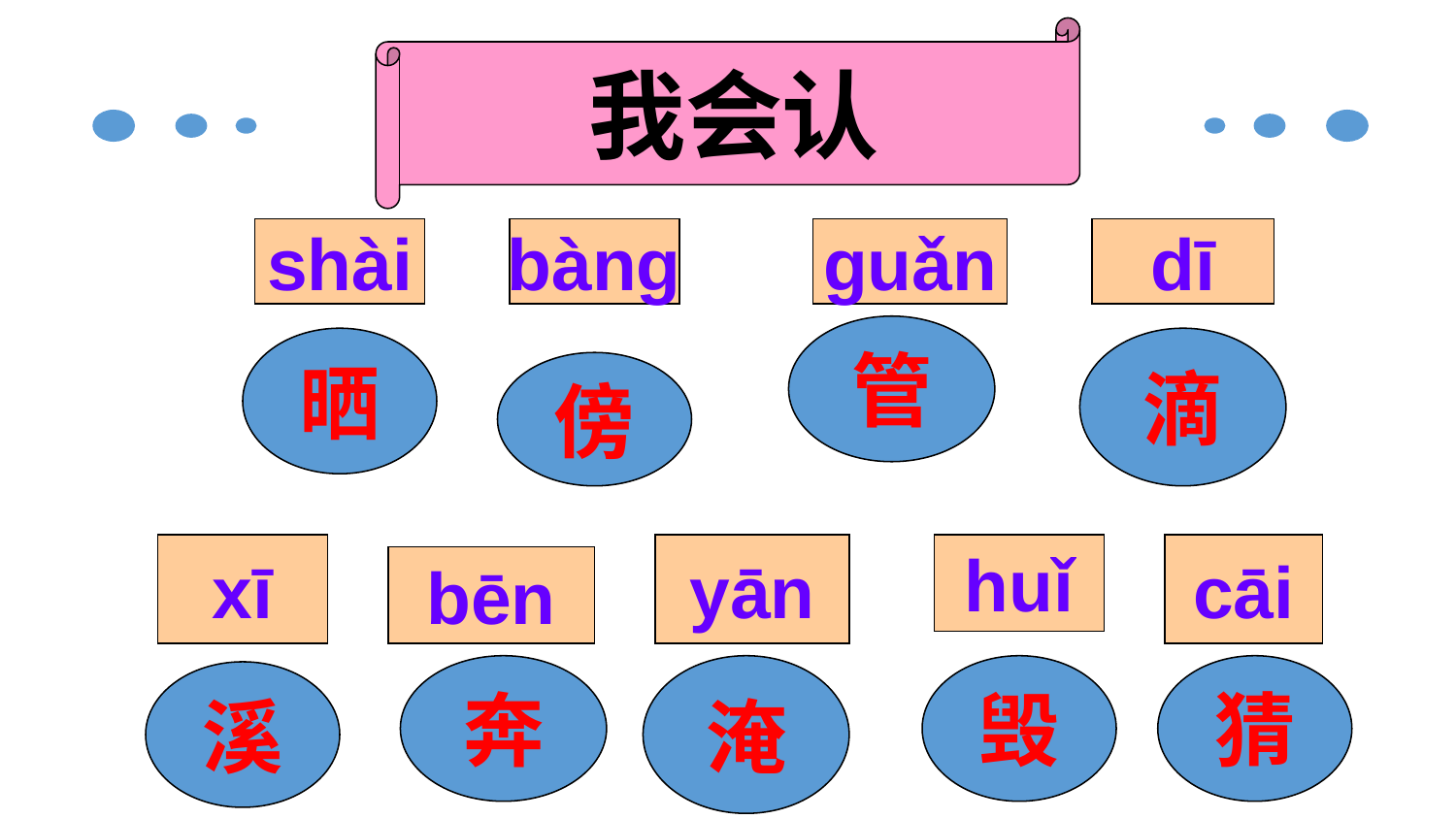

我会认
shài
bàng
guǎn
dī
管
晒
滴
傍
xī
yān
huǐ
cāi
bēn
奔
淹
毁
猜
溪